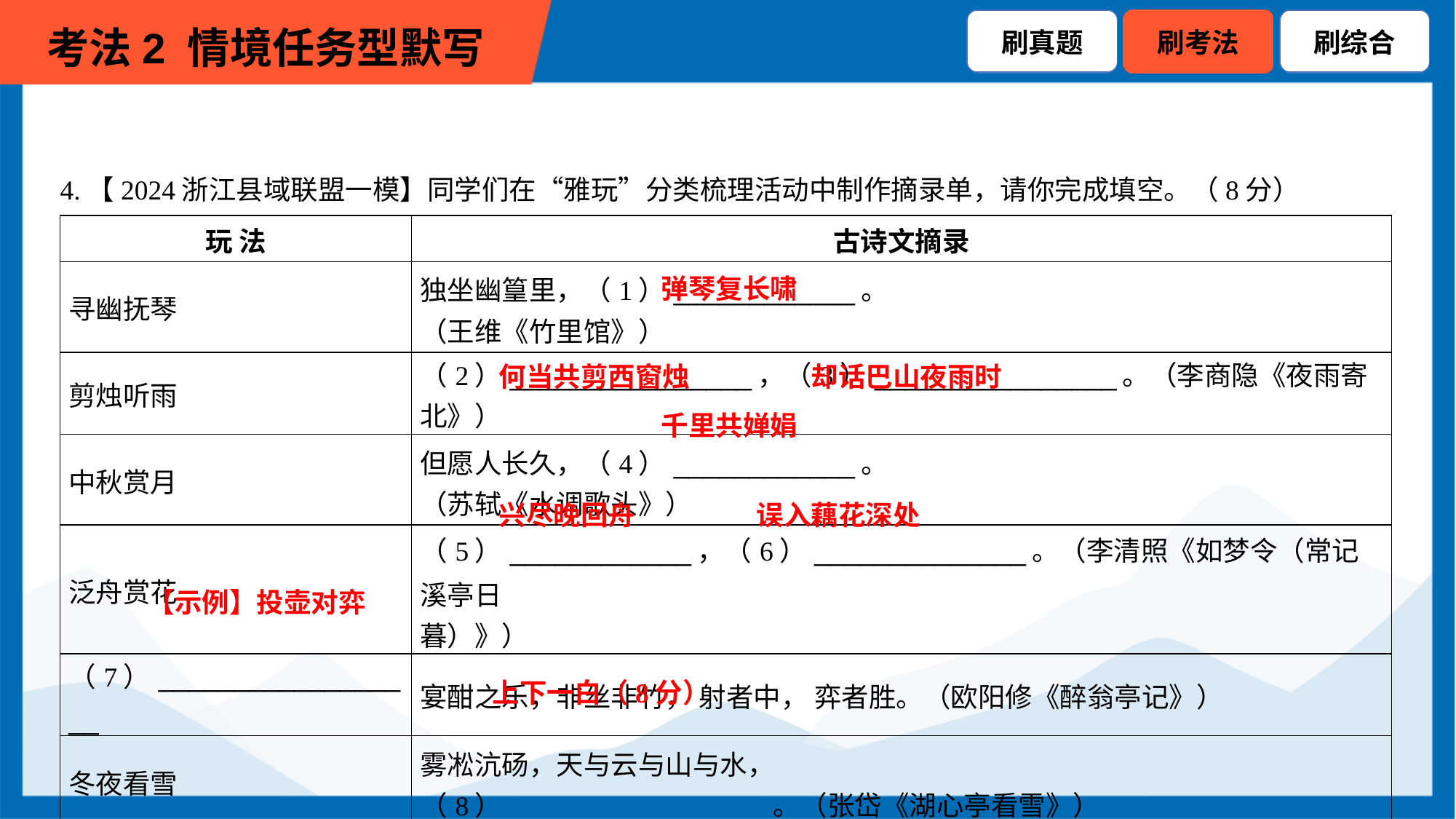

4.【2024浙江县域联盟一模】同学们在“雅玩”分类梳理活动中制作摘录单，请你完成填空。（8分）
| 玩 法 | 古诗文摘录 |
| --- | --- |
| 寻幽抚琴 | 独坐幽篁里，（1）\_\_\_\_\_\_\_\_\_\_\_\_。 （王维《竹里馆》） |
| 剪烛听雨 | （2）\_\_\_\_\_\_\_\_\_\_\_\_\_\_\_\_，（3）\_\_\_\_\_\_\_\_\_\_\_\_\_\_\_\_。（李商隐《夜雨寄北》） |
| 中秋赏月 | 但愿人长久，（4）\_\_\_\_\_\_\_\_\_\_\_\_。 （苏轼《水调歌头》） |
| 泛舟赏花 | （5）\_\_\_\_\_\_\_\_\_\_\_\_，（6）\_\_\_\_\_\_\_\_\_\_\_\_\_\_。（李清照《如梦令（常记溪亭日 暮）》） |
| （7）\_\_\_\_\_\_\_\_\_\_\_\_\_\_\_\_\_\_ | 宴酣之乐，非丝非竹， 射者中， 弈者胜。（欧阳修《醉翁亭记》） |
| 冬夜看雪 | 雾凇沆砀，天与云与山与水， （8）\_\_\_\_\_\_\_\_\_\_\_\_\_\_\_\_\_。（张岱《湖心亭看雪》） |
弹琴复长啸
何当共剪西窗烛
却话巴山夜雨时
千里共婵娟
兴尽晚回舟
误入藕花深处
【示例】投壶对弈
上下一白（8分）